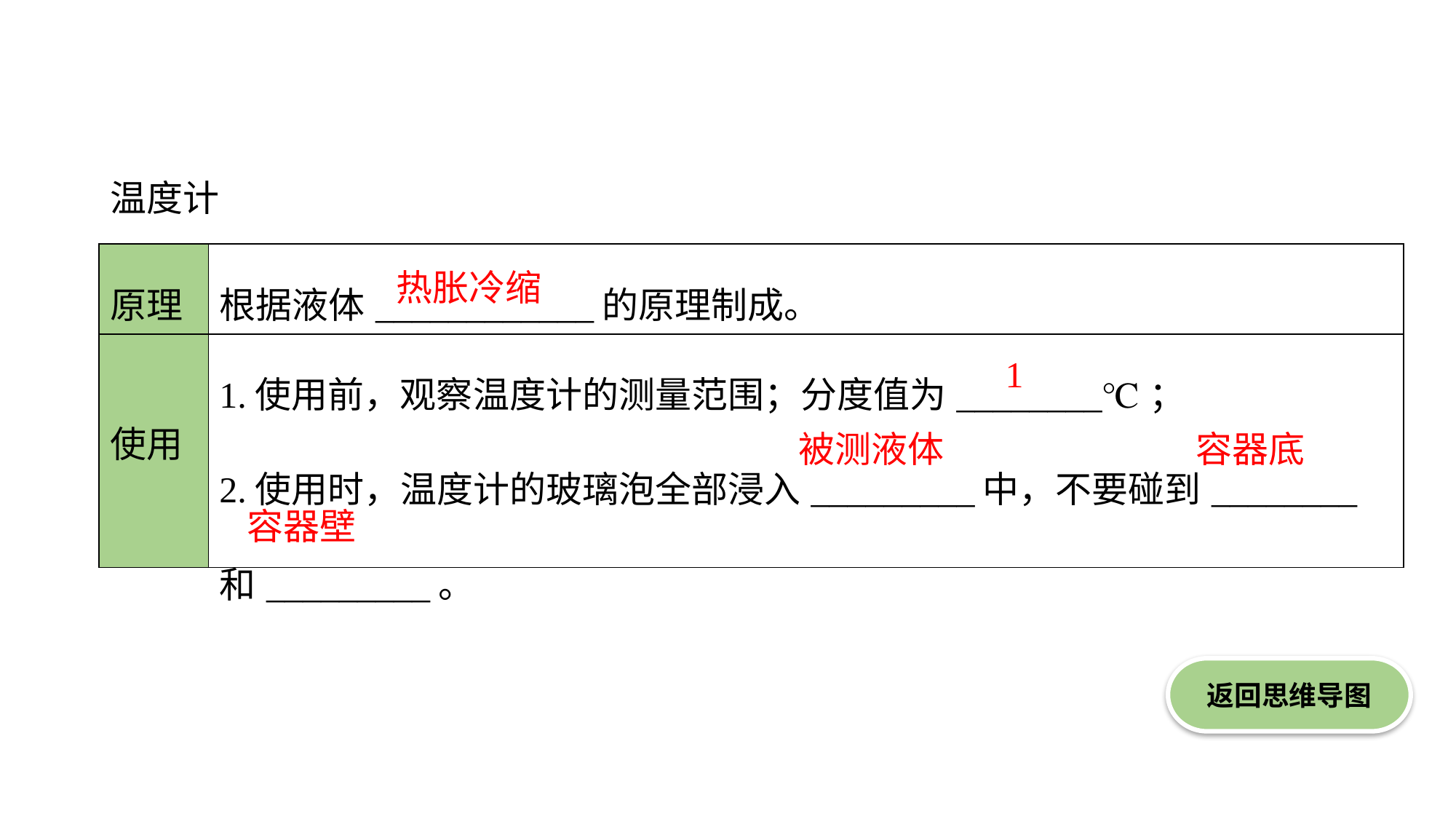

温度计
| 原理 | 根据液体\_\_\_\_\_\_\_\_\_\_\_\_的原理制成。 |
| --- | --- |
| 使用 | 1.使用前，观察温度计的测量范围；分度值为\_\_\_\_\_\_\_\_℃； 2.使用时，温度计的玻璃泡全部浸入\_\_\_\_\_\_\_\_\_中，不要碰到\_\_\_\_\_\_\_\_和\_\_\_\_\_\_\_\_\_。 |
热胀冷缩
1
容器底
被测液体
容器壁
返回思维导图